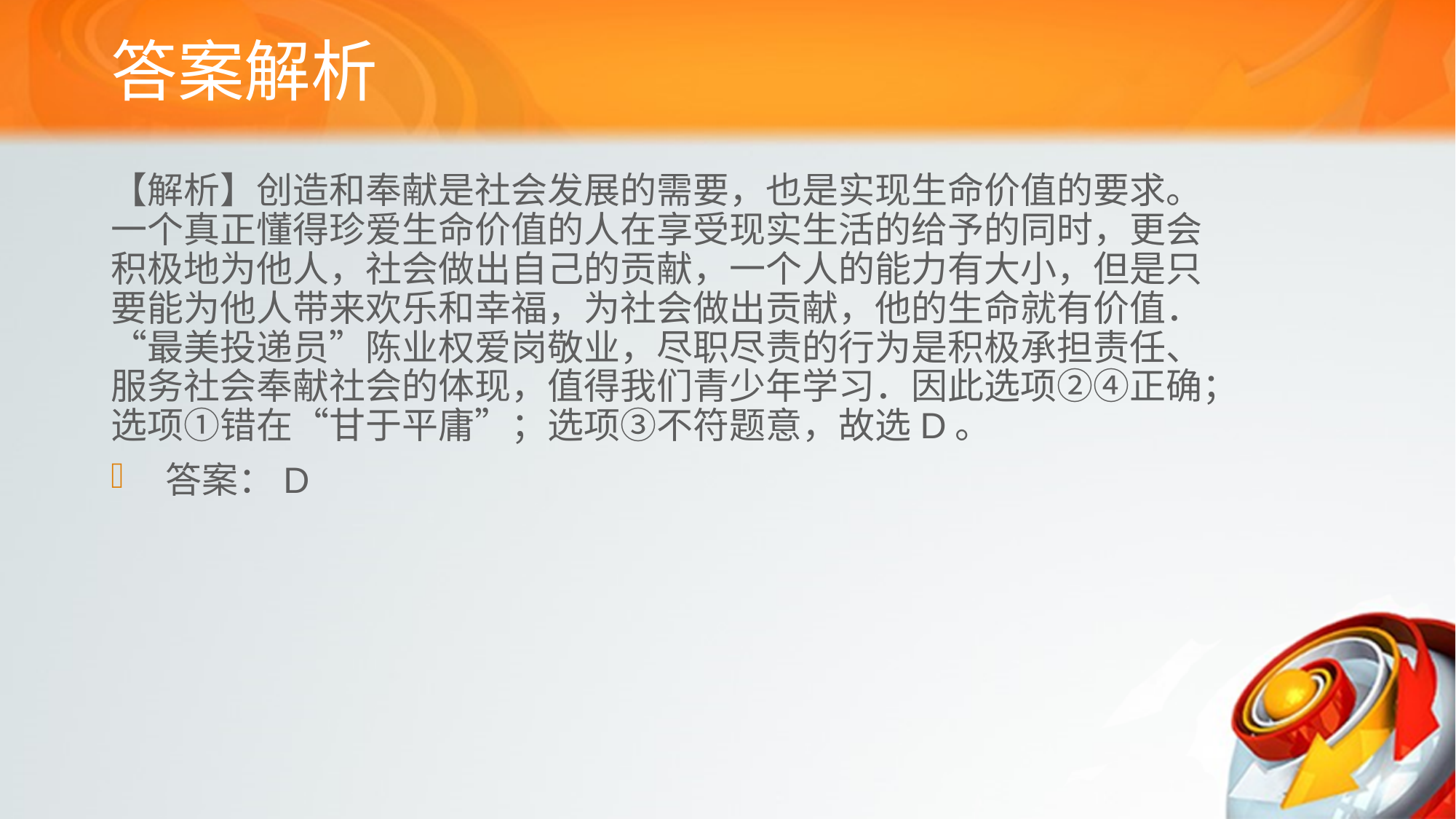

# 答案解析
【解析】创造和奉献是社会发展的需要，也是实现生命价值的要求。一个真正懂得珍爱生命价值的人在享受现实生活的给予的同时，更会积极地为他人，社会做出自己的贡献，一个人的能力有大小，但是只要能为他人带来欢乐和幸福，为社会做出贡献，他的生命就有价值．“最美投递员”陈业权爱岗敬业，尽职尽责的行为是积极承担责任、服务社会奉献社会的体现，值得我们青少年学习．因此选项②④正确；选项①错在“甘于平庸”；选项③不符题意，故选D。
答案：D